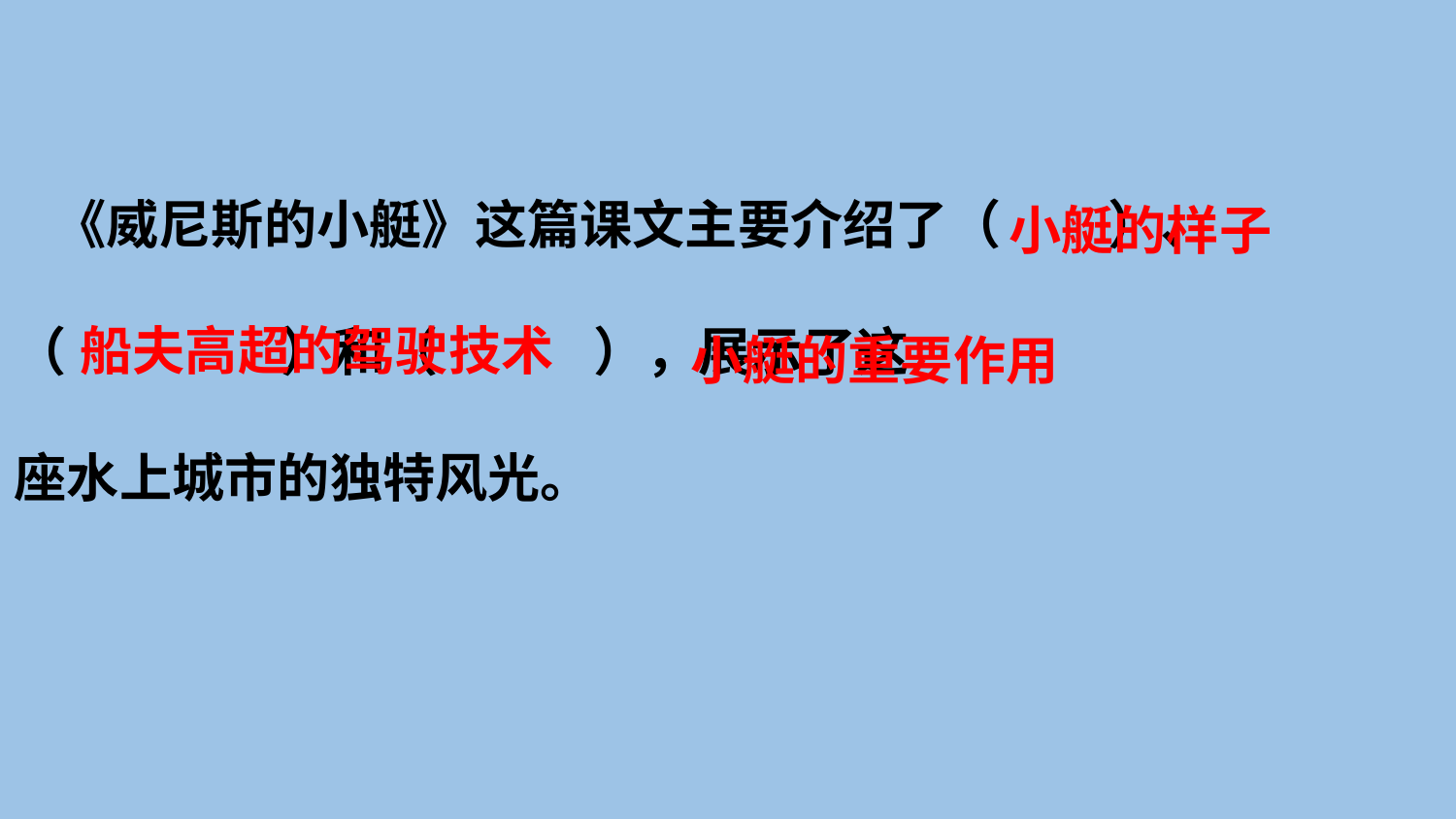

#
  《威尼斯的小艇》这篇课文主要介绍了（         ）、

（                  ）和（             ），展示了这

座水上城市的独特风光。
小艇的样子
船夫高超的驾驶技术
小艇的重要作用